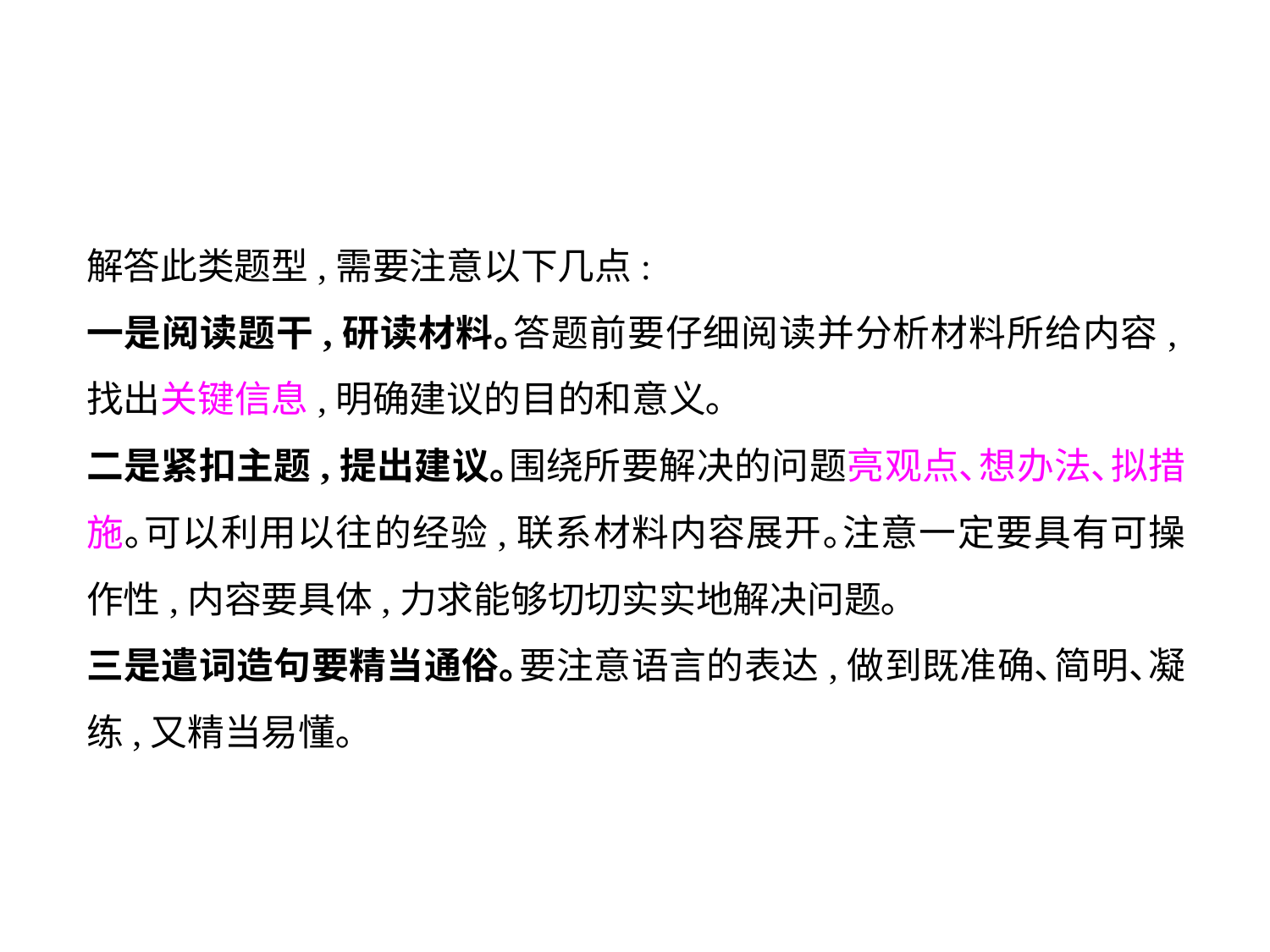

解答此类题型,需要注意以下几点:
一是阅读题干,研读材料｡答题前要仔细阅读并分析材料所给内容,找出关键信息,明确建议的目的和意义｡
二是紧扣主题,提出建议｡围绕所要解决的问题亮观点､想办法､拟措施｡可以利用以往的经验,联系材料内容展开｡注意一定要具有可操作性,内容要具体,力求能够切切实实地解决问题｡
三是遣词造句要精当通俗｡要注意语言的表达,做到既准确､简明､凝练,又精当易懂｡